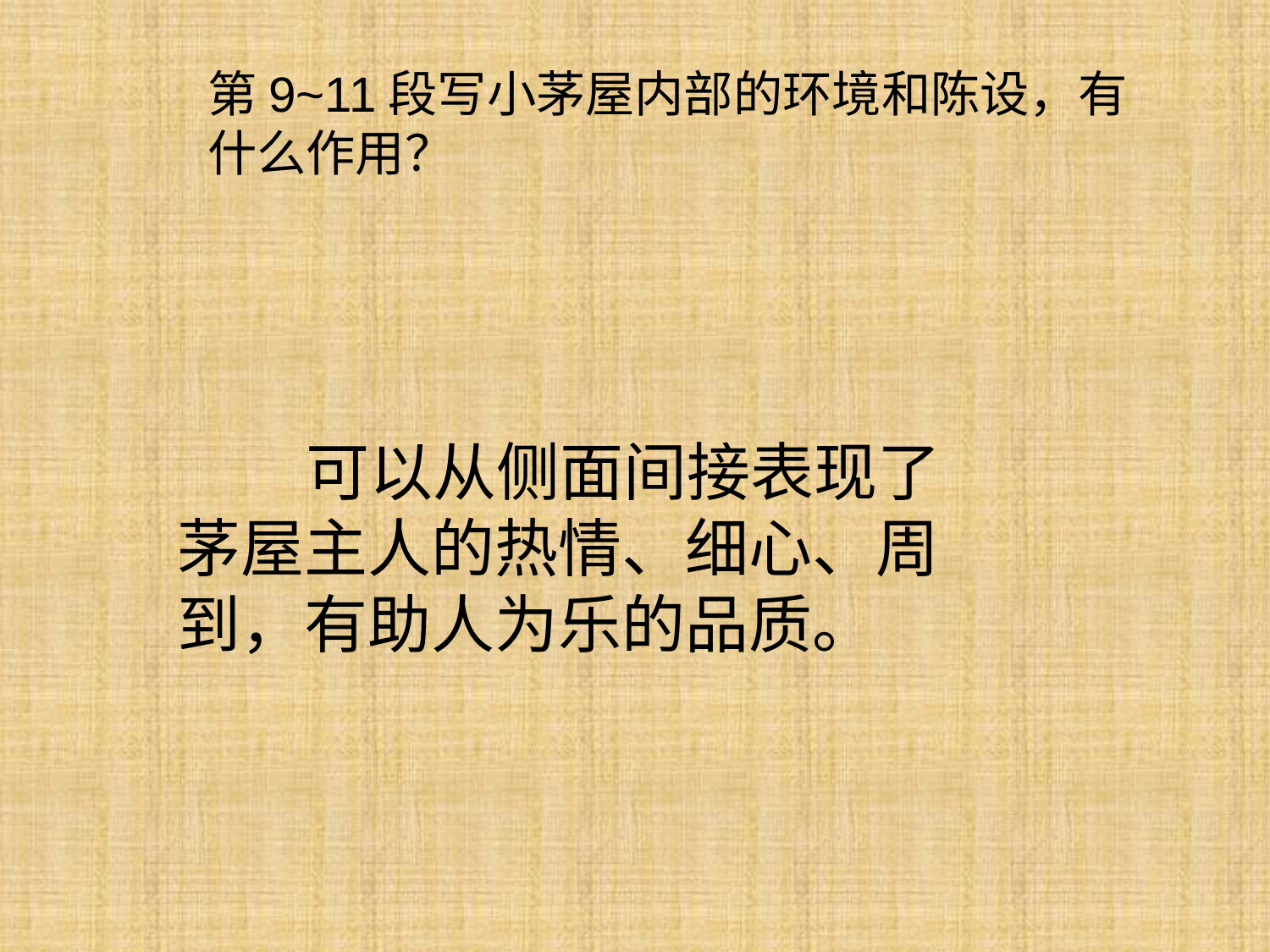

第9~11段写小茅屋内部的环境和陈设，有什么作用？
        可以从侧面间接表现了茅屋主人的热情、细心、周到，有助人为乐的品质。